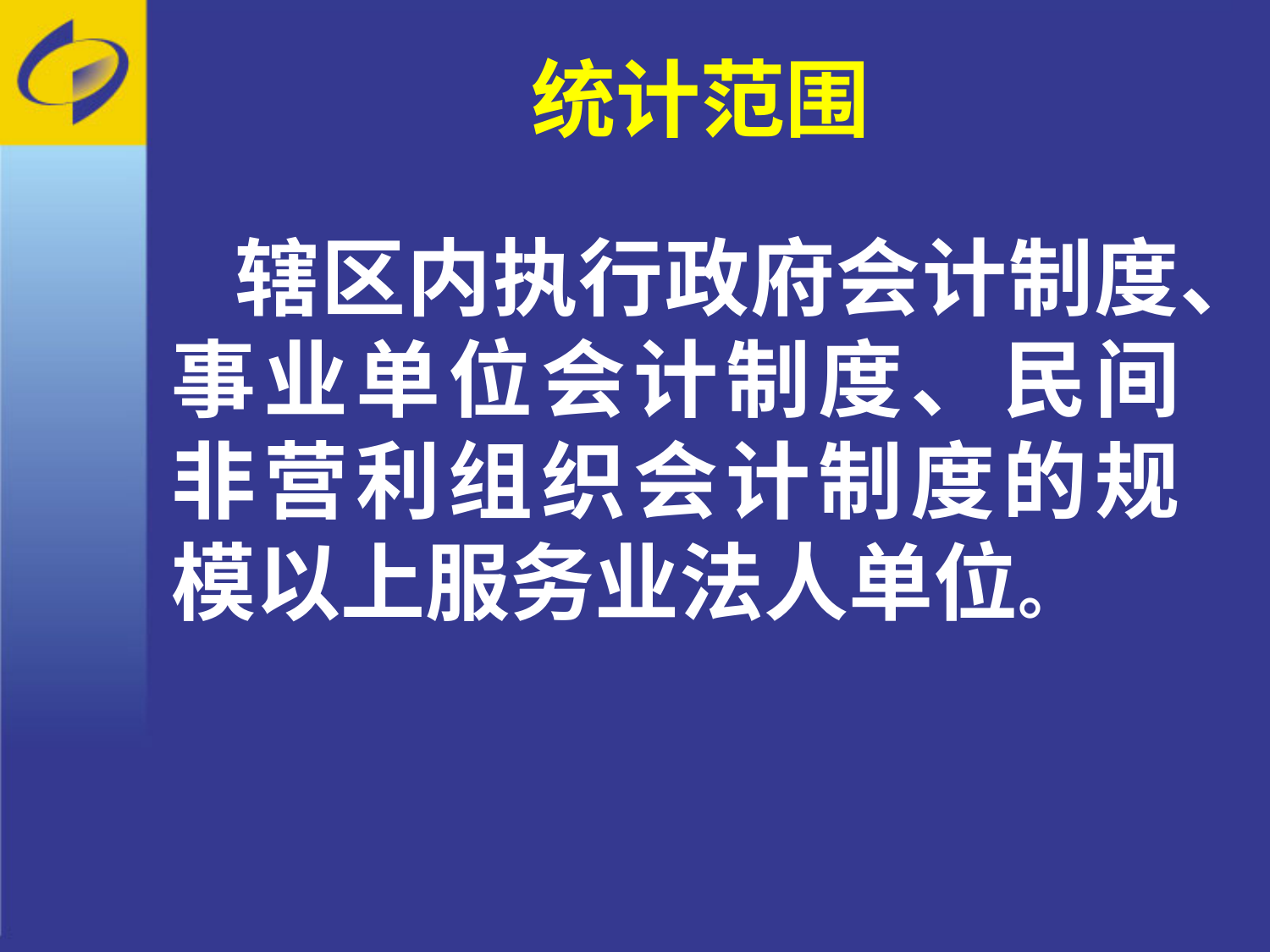

统计范围
辖区内执行政府会计制度、事业单位会计制度、民间非营利组织会计制度的规模以上服务业法人单位。